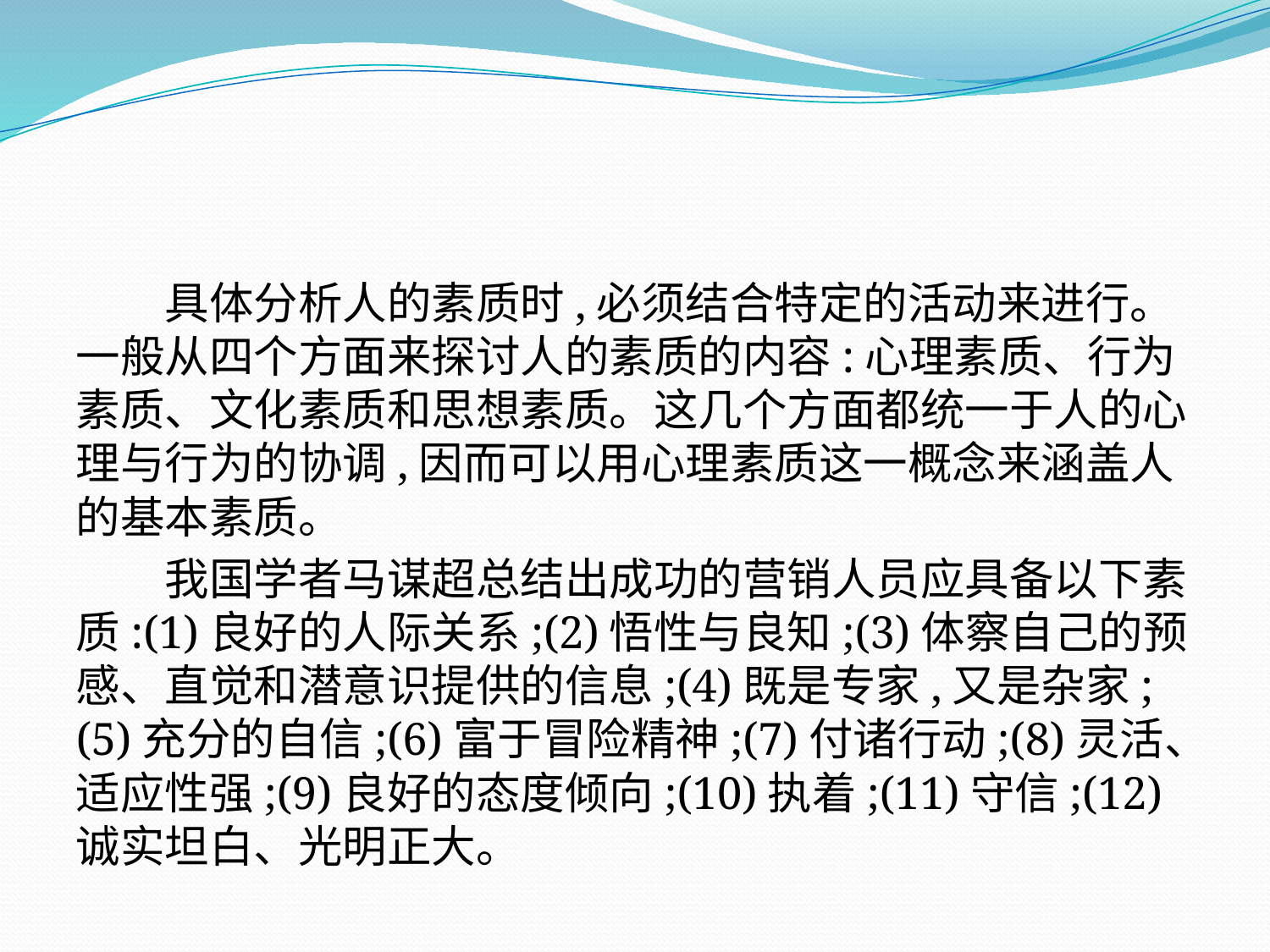

具体分析人的素质时,必须结合特定的活动来进行。一般从四个方面来探讨人的素质的内容:心理素质、行为素质、文化素质和思想素质。这几个方面都统一于人的心理与行为的协调,因而可以用心理素质这一概念来涵盖人的基本素质。
　　我国学者马谋超总结出成功的营销人员应具备以下素质:(1)良好的人际关系;(2)悟性与良知;(3)体察自己的预感、直觉和潜意识提供的信息;(4)既是专家,又是杂家;(5)充分的自信;(6)富于冒险精神;(7)付诸行动;(8)灵活、适应性强;(9)良好的态度倾向;(10)执着;(11)守信;(12)诚实坦白、光明正大。